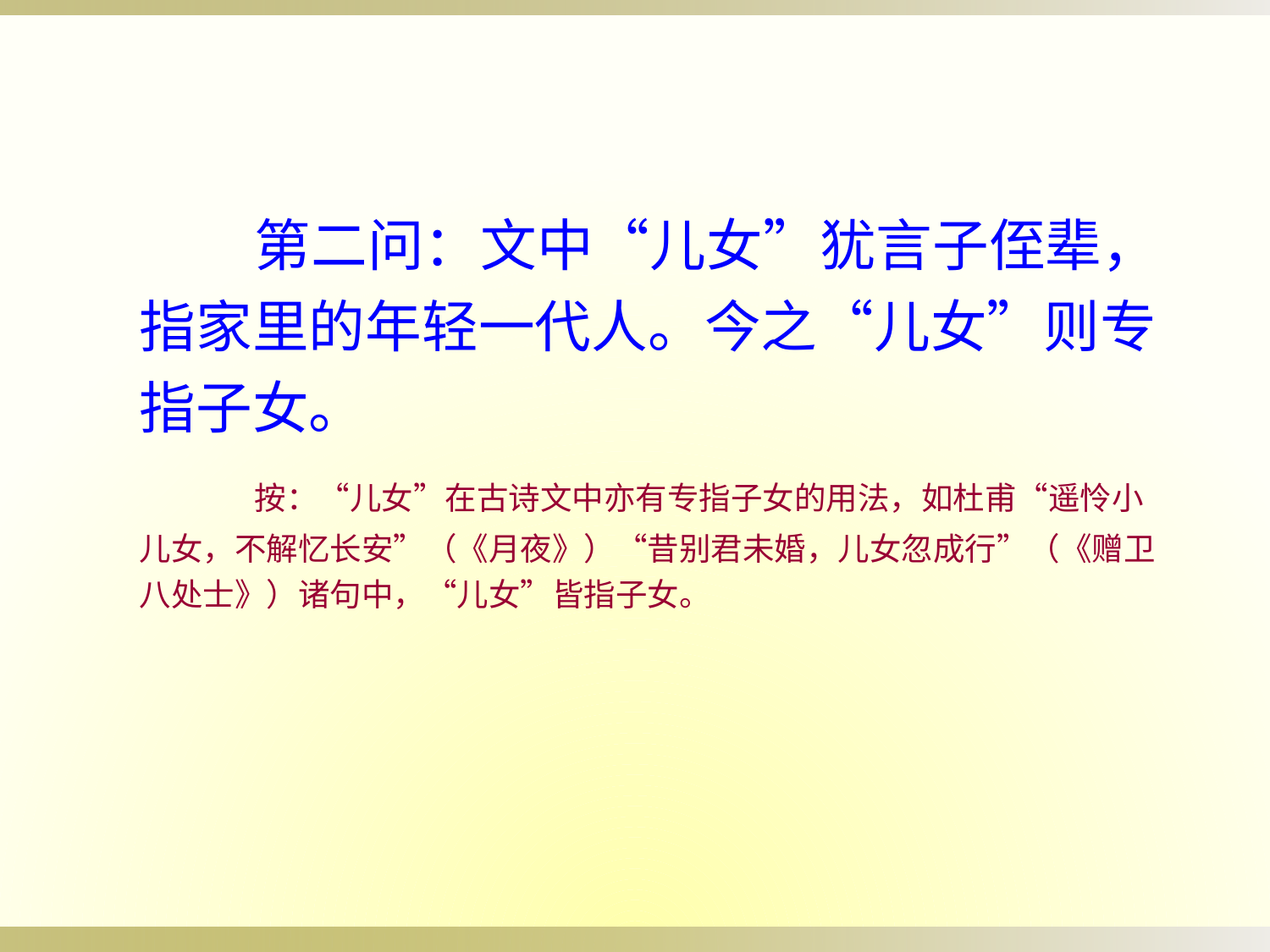

第二问：文中“儿女”犹言子侄辈，指家里的年轻一代人。今之“儿女”则专指子女。
        按：“儿女”在古诗文中亦有专指子女的用法，如杜甫“遥怜小儿女，不解忆长安”（《月夜》）“昔别君未婚，儿女忽成行”（《赠卫八处士》）诸句中，“儿女”皆指子女。